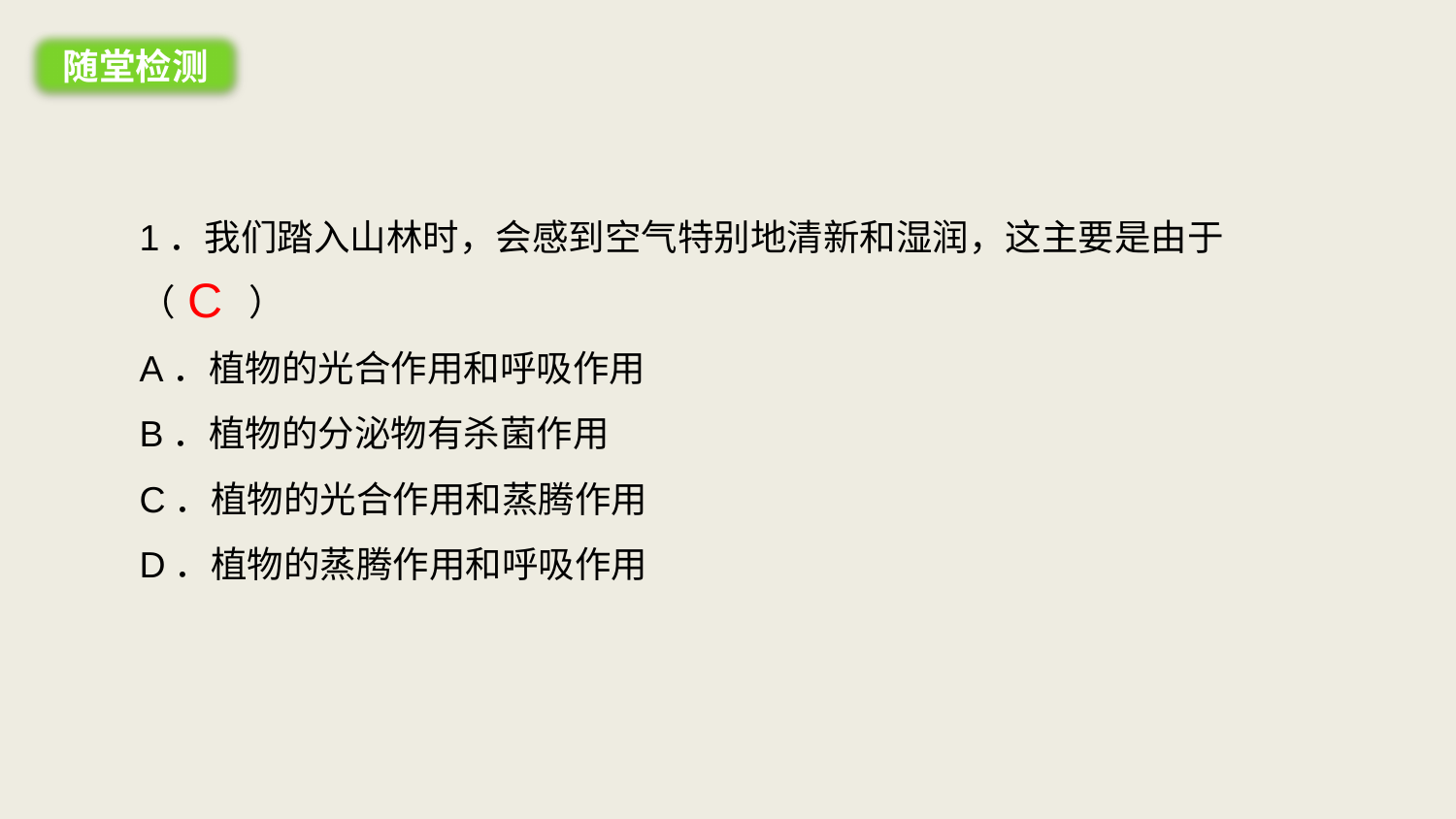

随堂检测
1．我们踏入山林时，会感到空气特别地清新和湿润，这主要是由于（　　）
A．植物的光合作用和呼吸作用
B．植物的分泌物有杀菌作用
C．植物的光合作用和蒸腾作用
D．植物的蒸腾作用和呼吸作用
C